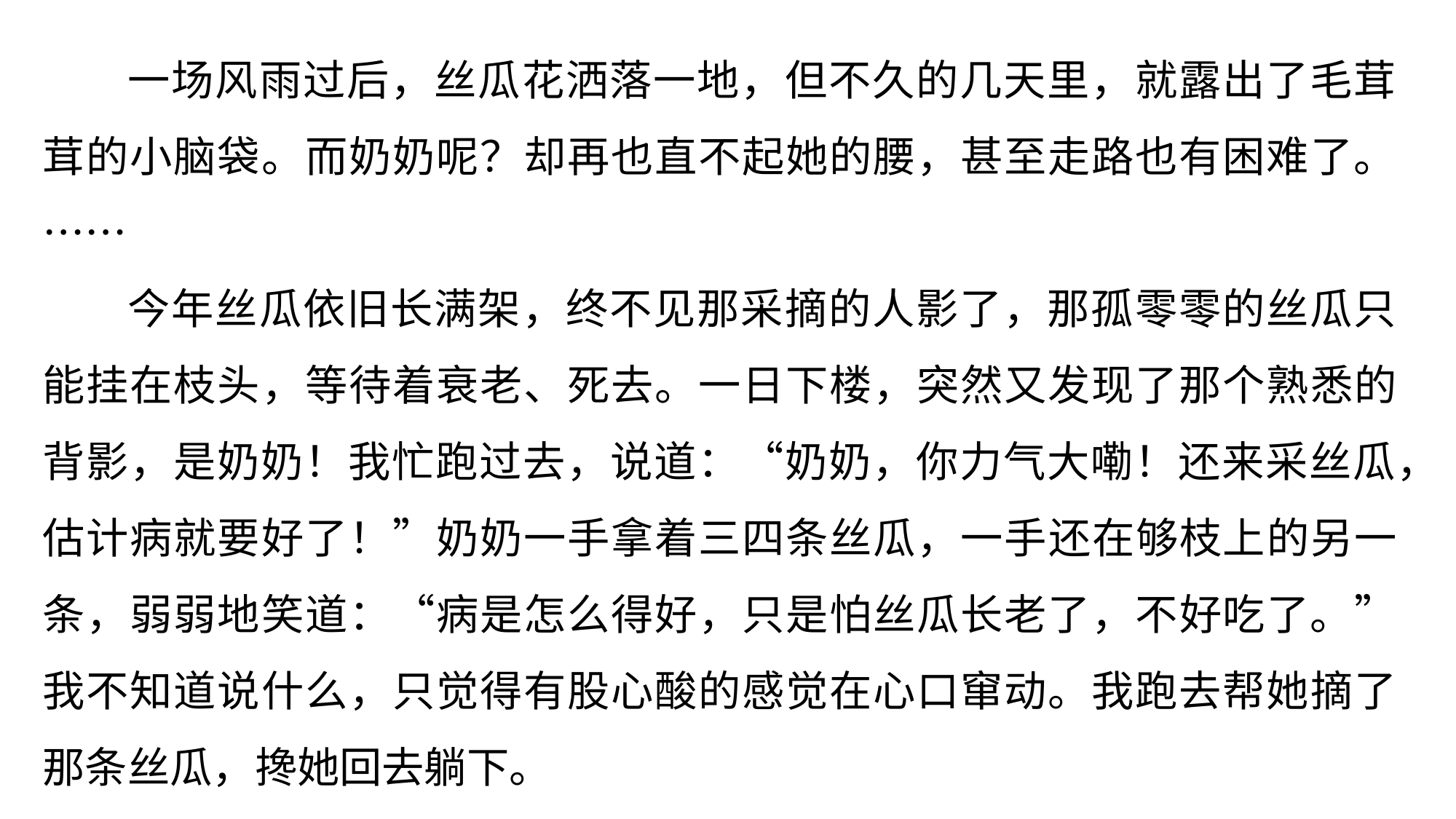

一场风雨过后，丝瓜花洒落一地，但不久的几天里，就露出了毛茸茸的小脑袋。而奶奶呢？却再也直不起她的腰，甚至走路也有困难了。……
今年丝瓜依旧长满架，终不见那采摘的人影了，那孤零零的丝瓜只能挂在枝头，等待着衰老、死去。一日下楼，突然又发现了那个熟悉的背影，是奶奶！我忙跑过去，说道：“奶奶，你力气大嘞！还来采丝瓜，估计病就要好了！”奶奶一手拿着三四条丝瓜，一手还在够枝上的另一条，弱弱地笑道：“病是怎么得好，只是怕丝瓜长老了，不好吃了。”我不知道说什么，只觉得有股心酸的感觉在心口窜动。我跑去帮她摘了那条丝瓜，搀她回去躺下。